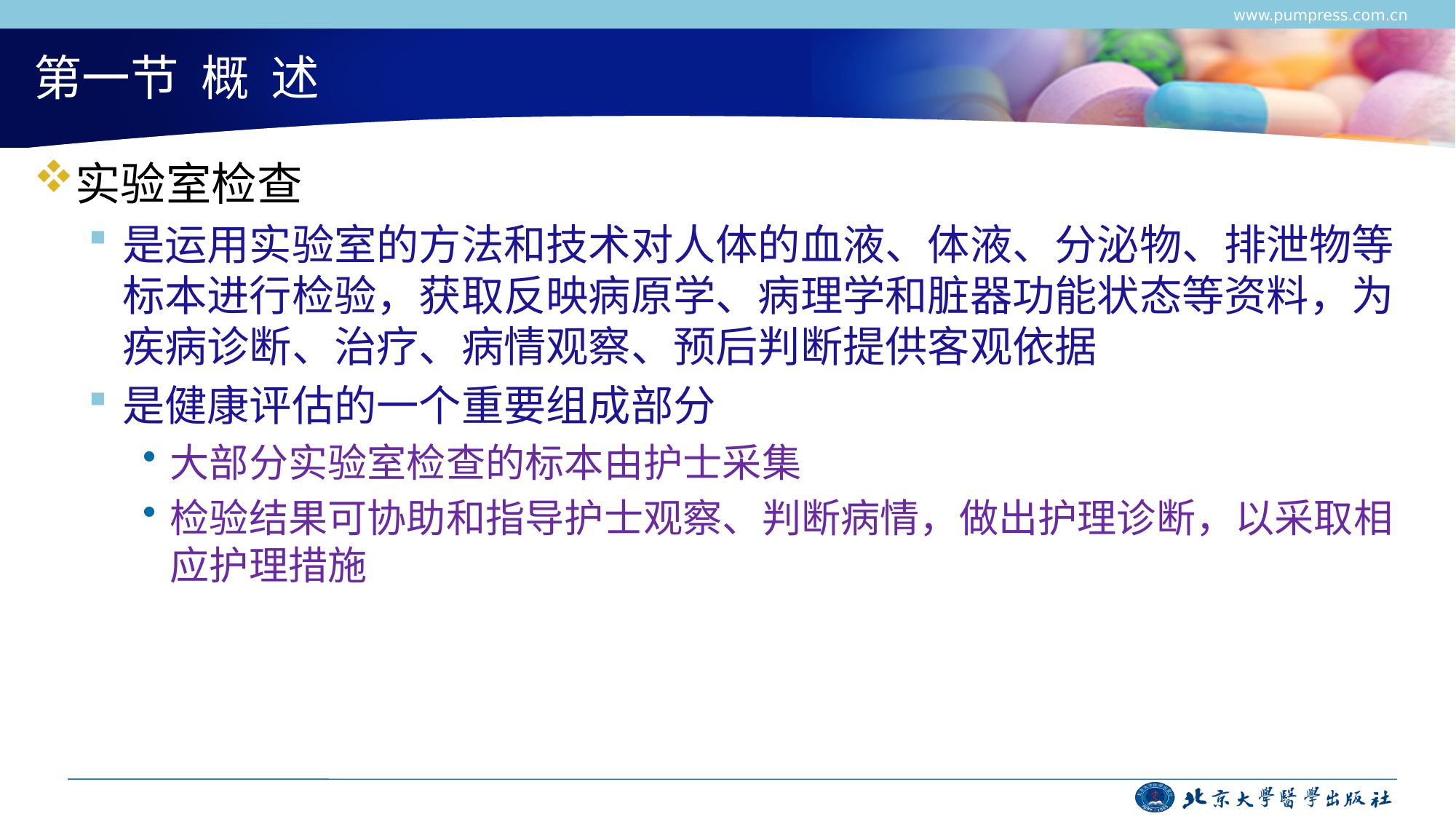

www.pumpress.com.cn
# 第一节  概  述
实验室检查
是运用实验室的方法和技术对人体的血液、体液、分泌物、排泄物等标本进行检验，获取反映病原学、病理学和脏器功能状态等资料，为疾病诊断、治疗、病情观察、预后判断提供客观依据
是健康评估的一个重要组成部分
大部分实验室检查的标本由护士采集
检验结果可协助和指导护士观察、判断病情，做出护理诊断，以采取相应护理措施